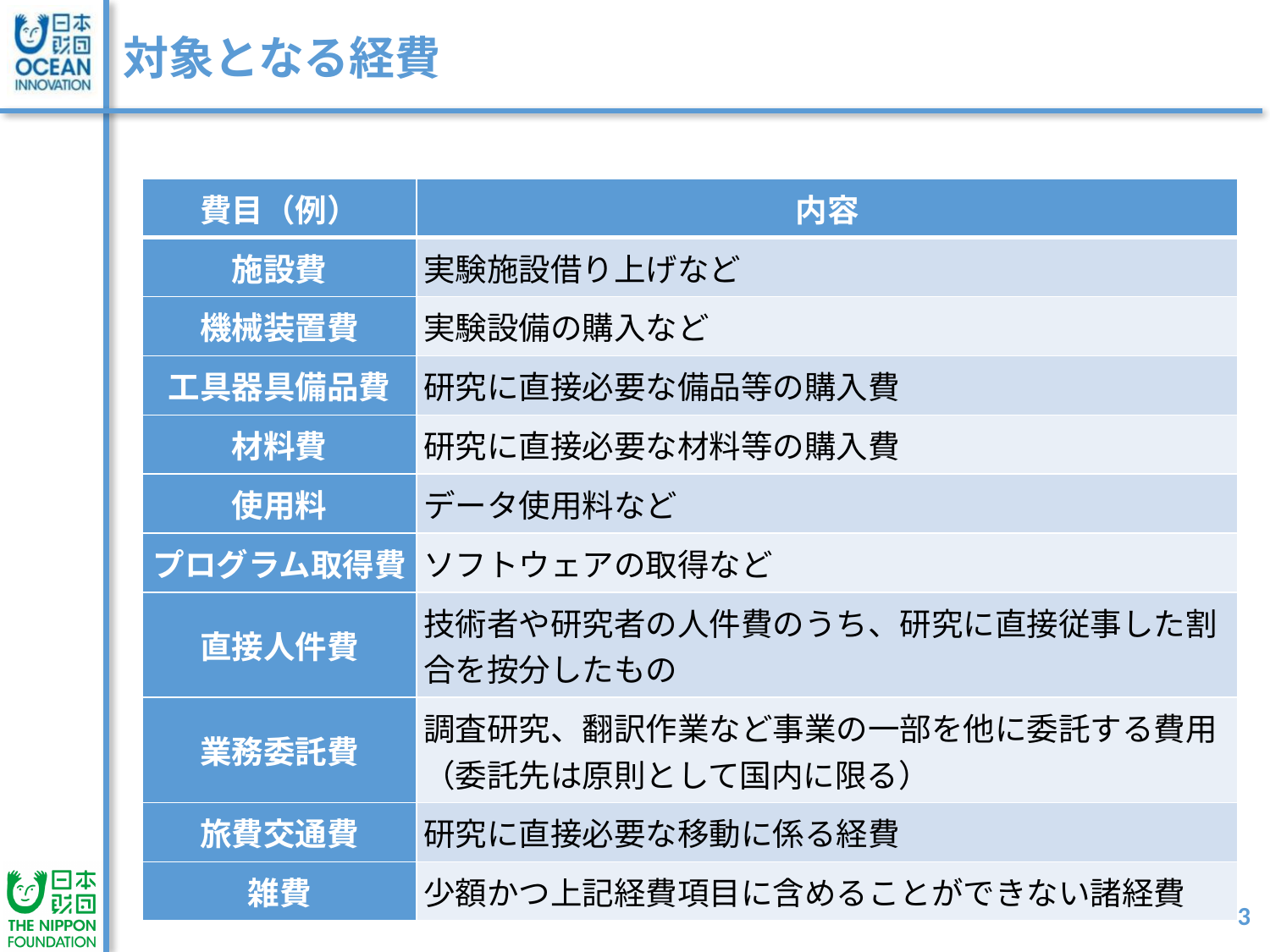

# 対象となる経費
| 費目（例） | 内容 |
| --- | --- |
| 施設費 | 実験施設借り上げなど |
| 機械装置費 | 実験設備の購入など |
| 工具器具備品費 | 研究に直接必要な備品等の購入費 |
| 材料費 | 研究に直接必要な材料等の購入費 |
| 使用料 | データ使用料など |
| プログラム取得費 | ソフトウェアの取得など |
| 直接人件費 | 技術者や研究者の人件費のうち、研究に直接従事した割合を按分したもの |
| 業務委託費 | 調査研究、翻訳作業など事業の一部を他に委託する費用（委託先は原則として国内に限る） |
| 旅費交通費 | 研究に直接必要な移動に係る経費 |
| 雑費 | 少額かつ上記経費項目に含めることができない諸経費 |